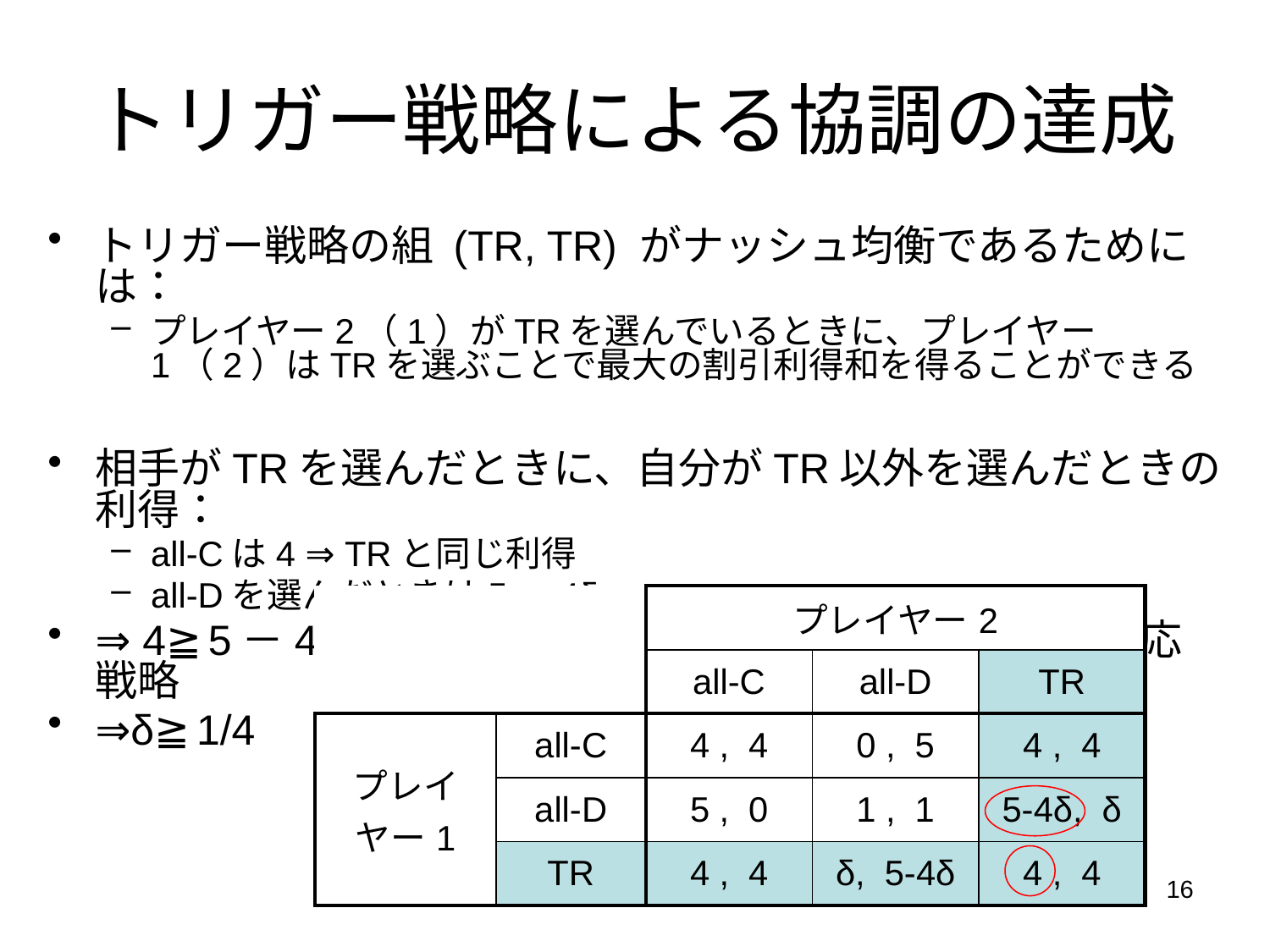

# トリガー戦略による協調の達成
トリガー戦略の組 (TR, TR) がナッシュ均衡であるためには：
プレイヤー2（1）がTRを選んでいるときに、プレイヤー1（2）はTRを選ぶことで最大の割引利得和を得ることができる

相手がTRを選んだときに、自分がTR以外を選んだときの利得：
all-Cは4 ⇒ TRと同じ利得
all-Dを選んだときは5－4δ
⇒ 4≧5－4δならば、TRは相手のTRに対する最適反応戦略
⇒δ≧1/4
|  |  | プレイヤー2 |  |  |
| --- | --- | --- | --- | --- |
|  |  | all-C | all-D | TR |
| プレイヤー1 | all-C | 4 , 4 | 0 , 5 | 4 , 4 |
|  | all-D | 5 , 0 | 1 , 1 | 5-4δ, δ |
|  | TR | 4 , 4 | δ, 5-4δ | 4 , 4 |

16